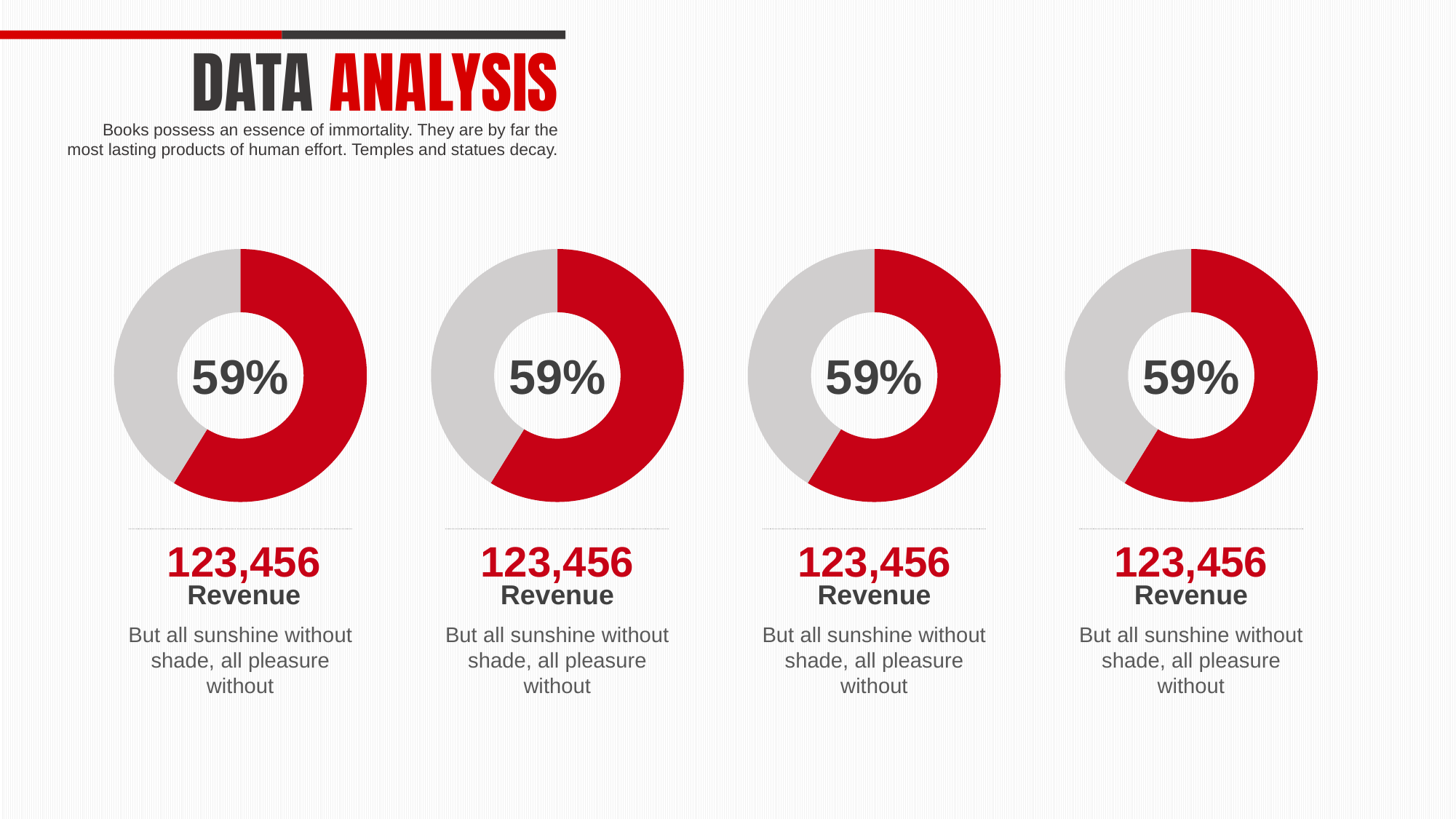

DATA ANALYSIS
Books possess an essence of immortality. They are by far the most lasting products of human effort. Temples and statues decay.

### Chart

| Category | 销售额 |
|---|---|
| 第一季度 | 100.0 |
| 第二季度 | 70.0 |
59%

### Chart

| Category | 销售额 |
|---|---|
| 第一季度 | 100.0 |
| 第二季度 | 70.0 |
59%

### Chart

| Category | 销售额 |
|---|---|
| 第一季度 | 100.0 |
| 第二季度 | 70.0 |
59%

### Chart

| Category | 销售额 |
|---|---|
| 第一季度 | 100.0 |
| 第二季度 | 70.0 |
59%
123,456
Revenue
123,456
Revenue
123,456
Revenue
123,456
Revenue
But all sunshine without shade, all pleasure without
But all sunshine without shade, all pleasure without
But all sunshine without shade, all pleasure without
But all sunshine without shade, all pleasure without